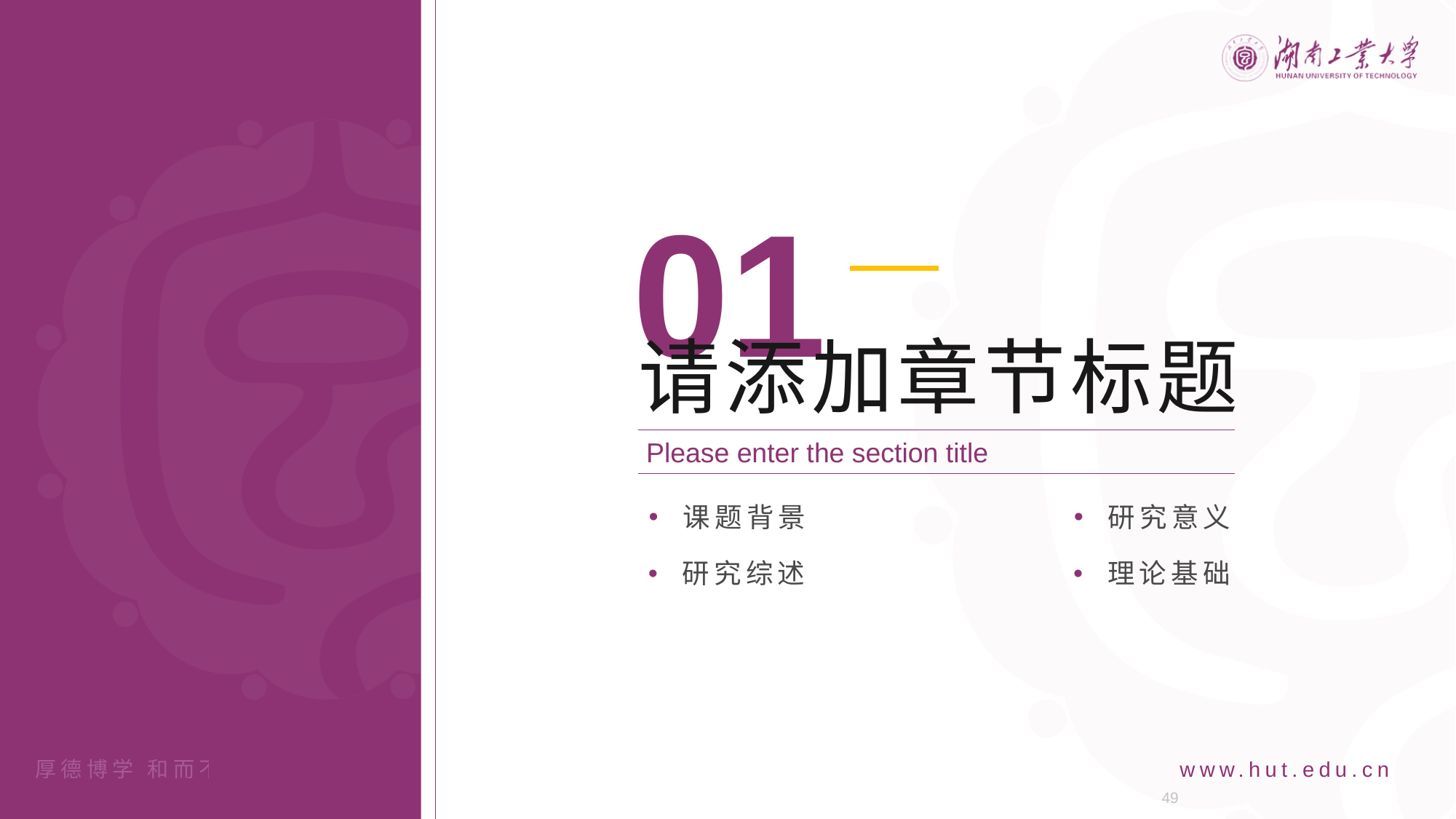

01
请添加章节标题
Please enter the section title
课题背景
研究意义
研究综述
理论基础
49